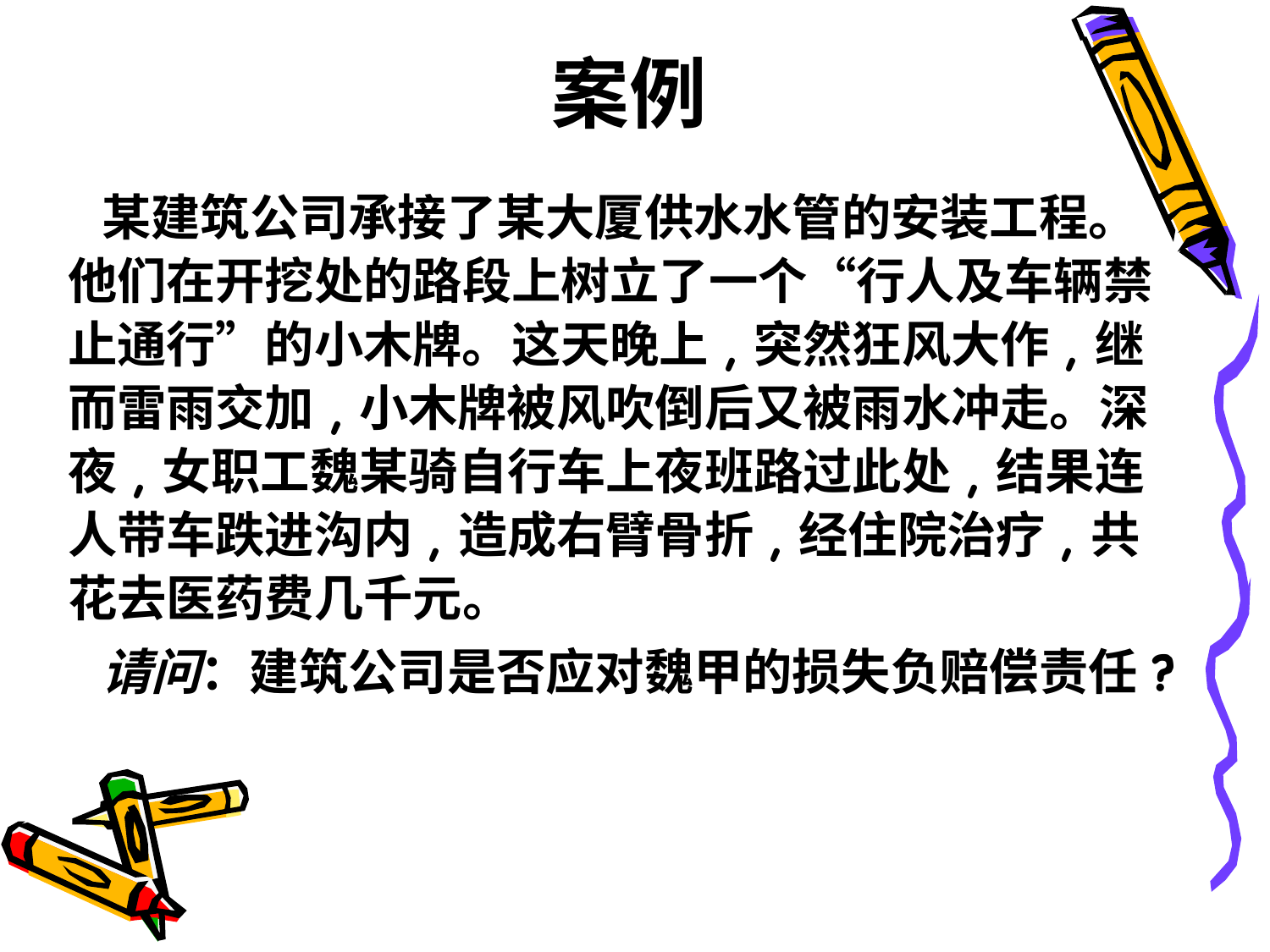

# 案例
  某建筑公司承接了某大厦供水水管的安装工程。他们在开挖处的路段上树立了一个“行人及车辆禁止通行”的小木牌。这天晚上,突然狂风大作,继而雷雨交加,小木牌被风吹倒后又被雨水冲走。深夜,女职工魏某骑自行车上夜班路过此处,结果连人带车跌进沟内,造成右臂骨折,经住院治疗,共花去医药费几千元。
  请问：建筑公司是否应对魏甲的损失负赔偿责任?